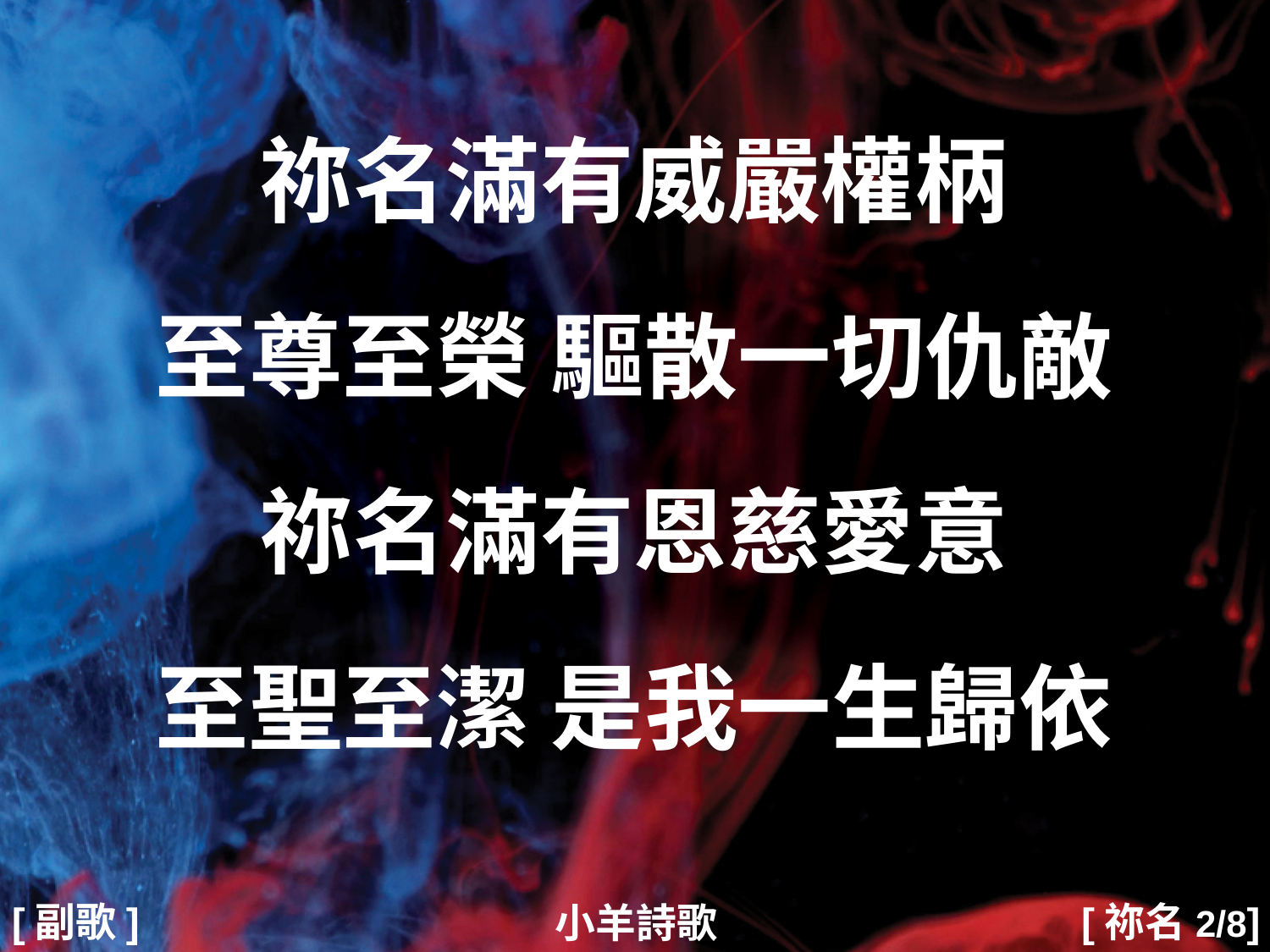

祢名滿有威嚴權柄

至尊至榮 驅散一切仇敵

祢名滿有恩慈愛意

至聖至潔 是我一生歸依

#

[副歌]
[祢名2/8]
小羊詩歌